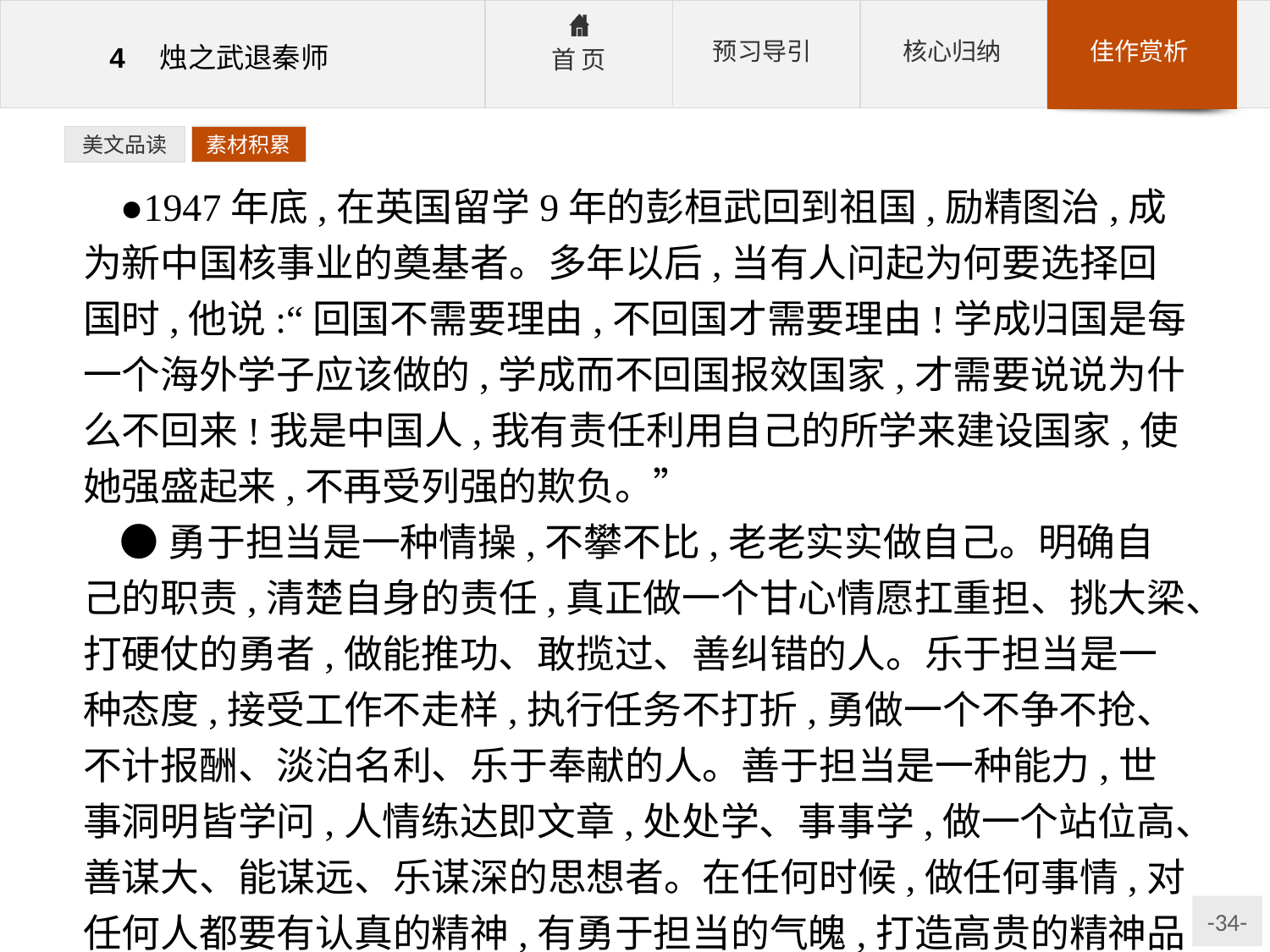

美文品读
素材积累
●1947年底,在英国留学9年的彭桓武回到祖国,励精图治,成为新中国核事业的奠基者。多年以后,当有人问起为何要选择回国时,他说:“回国不需要理由,不回国才需要理由!学成归国是每一个海外学子应该做的,学成而不回国报效国家,才需要说说为什么不回来!我是中国人,我有责任利用自己的所学来建设国家,使她强盛起来,不再受列强的欺负。”
●勇于担当是一种情操,不攀不比,老老实实做自己。明确自己的职责,清楚自身的责任,真正做一个甘心情愿扛重担、挑大梁、打硬仗的勇者,做能推功、敢揽过、善纠错的人。乐于担当是一种态度,接受工作不走样,执行任务不打折,勇做一个不争不抢、不计报酬、淡泊名利、乐于奉献的人。善于担当是一种能力,世事洞明皆学问,人情练达即文章,处处学、事事学,做一个站位高、善谋大、能谋远、乐谋深的思想者。在任何时候,做任何事情,对任何人都要有认真的精神,有勇于担当的气魄,打造高贵的精神品质。